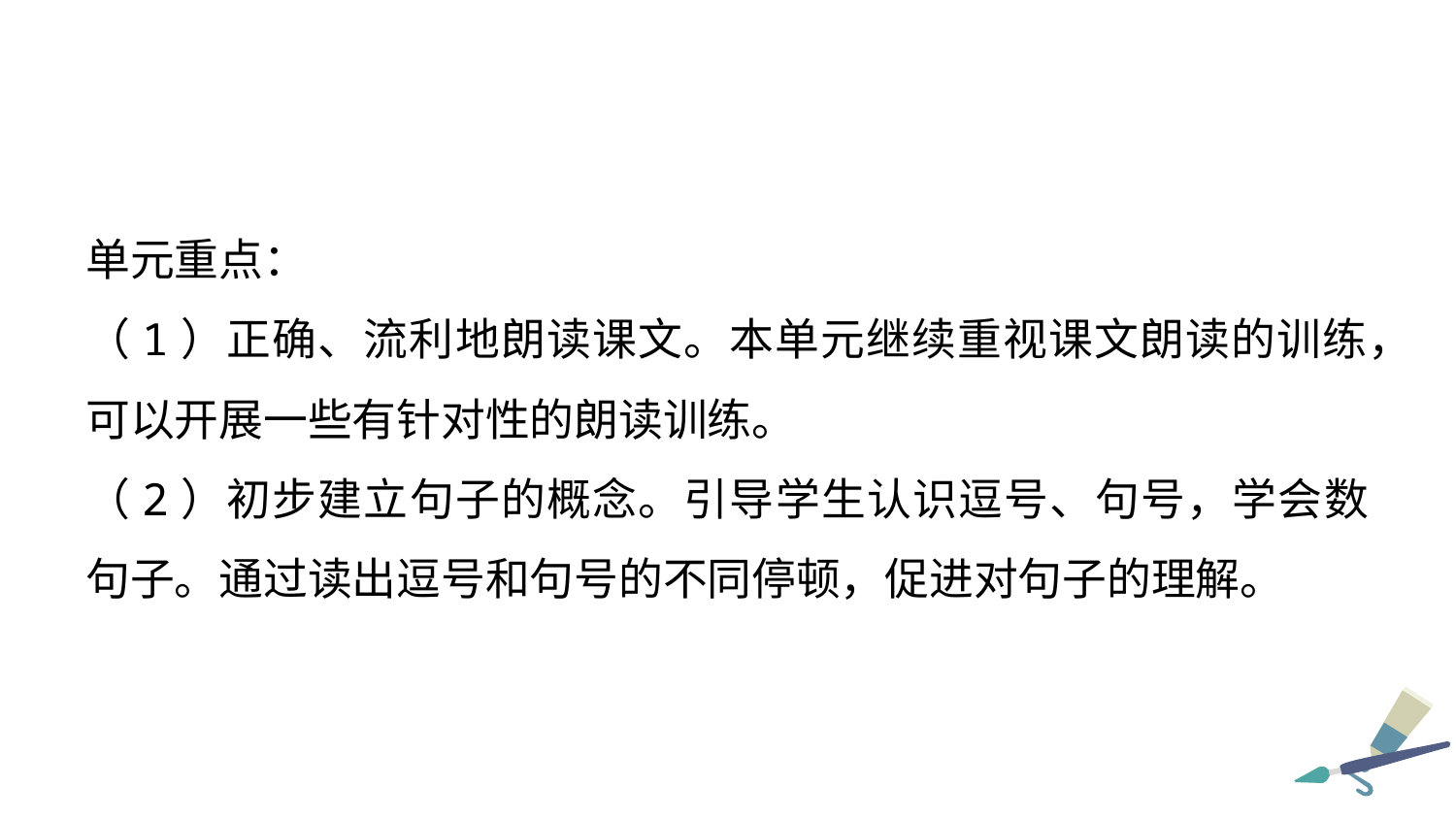

单元重点：
（1）正确、流利地朗读课文。本单元继续重视课文朗读的训练，可以开展一些有针对性的朗读训练。
（2）初步建立句子的概念。引导学生认识逗号、句号，学会数句子。通过读出逗号和句号的不同停顿，促进对句子的理解。